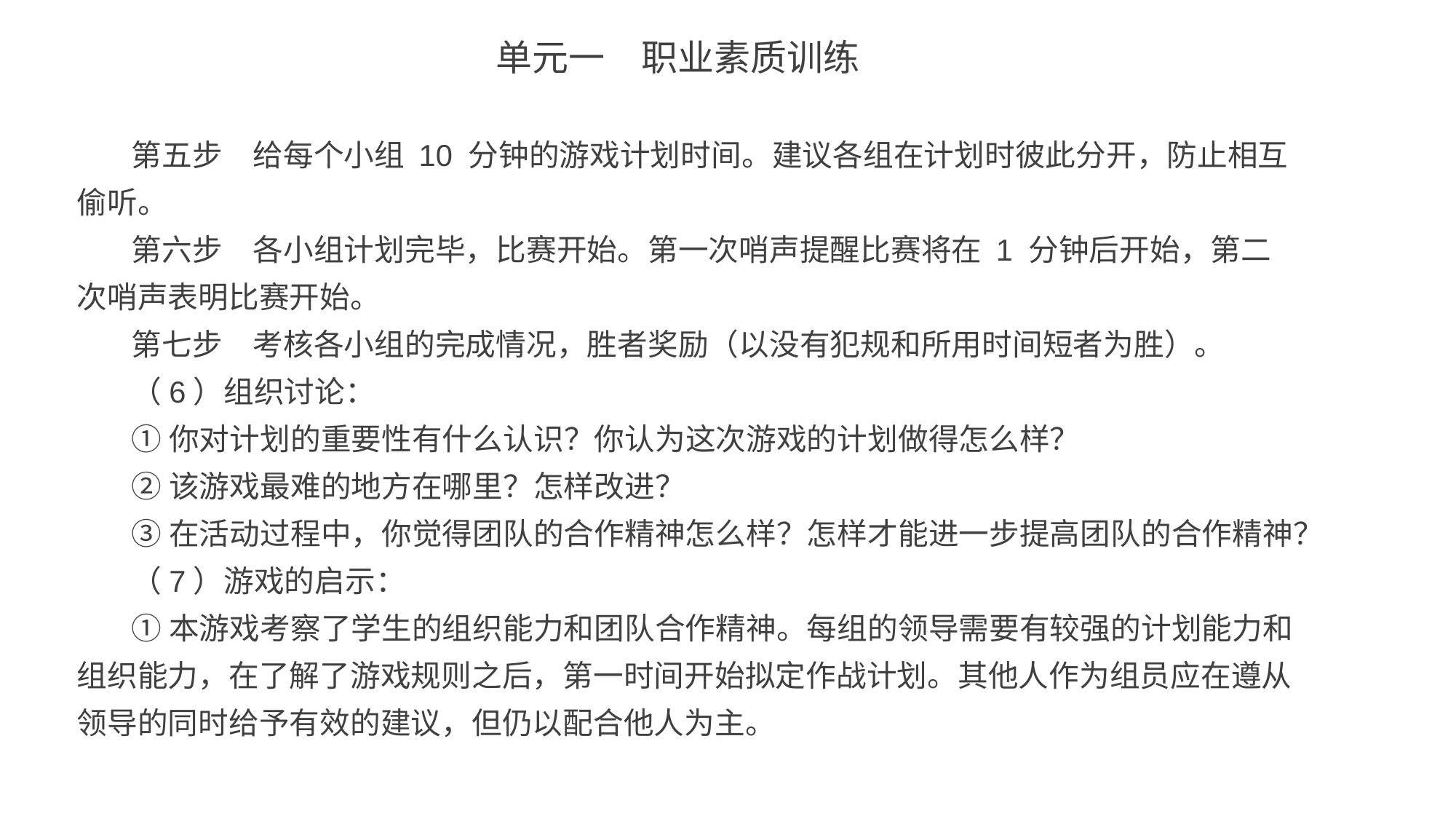

单元一　职业素质训练
第五步　给每个小组 10 分钟的游戏计划时间。建议各组在计划时彼此分开，防止相互偷听。
第六步　各小组计划完毕，比赛开始。第一次哨声提醒比赛将在 1 分钟后开始，第二次哨声表明比赛开始。
第七步　考核各小组的完成情况，胜者奖励（以没有犯规和所用时间短者为胜）。
（6）组织讨论：
①你对计划的重要性有什么认识？你认为这次游戏的计划做得怎么样？
②该游戏最难的地方在哪里？怎样改进？
③在活动过程中，你觉得团队的合作精神怎么样？怎样才能进一步提高团队的合作精神？
（7）游戏的启示：
①本游戏考察了学生的组织能力和团队合作精神。每组的领导需要有较强的计划能力和组织能力，在了解了游戏规则之后，第一时间开始拟定作战计划。其他人作为组员应在遵从领导的同时给予有效的建议，但仍以配合他人为主。